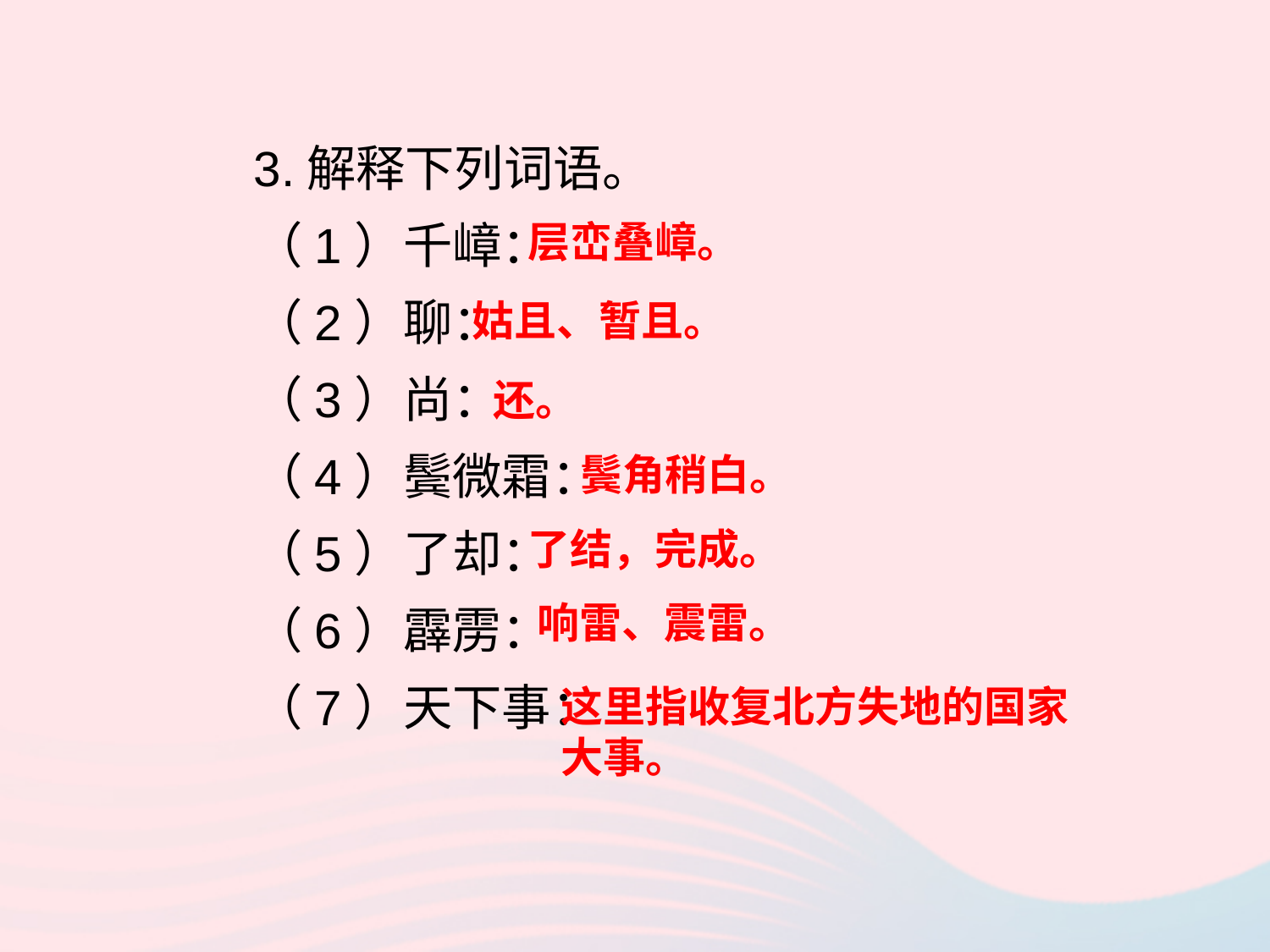

3.解释下列词语。
（1）千嶂：
（2）聊：
（3）尚：
（4）鬓微霜：
（5）了却：
（6）霹雳：
（7）天下事：
层峦叠嶂。
姑且、暂且。
还。
鬓角稍白。
了结，完成。
响雷、震雷。
这里指收复北方失地的国家大事。